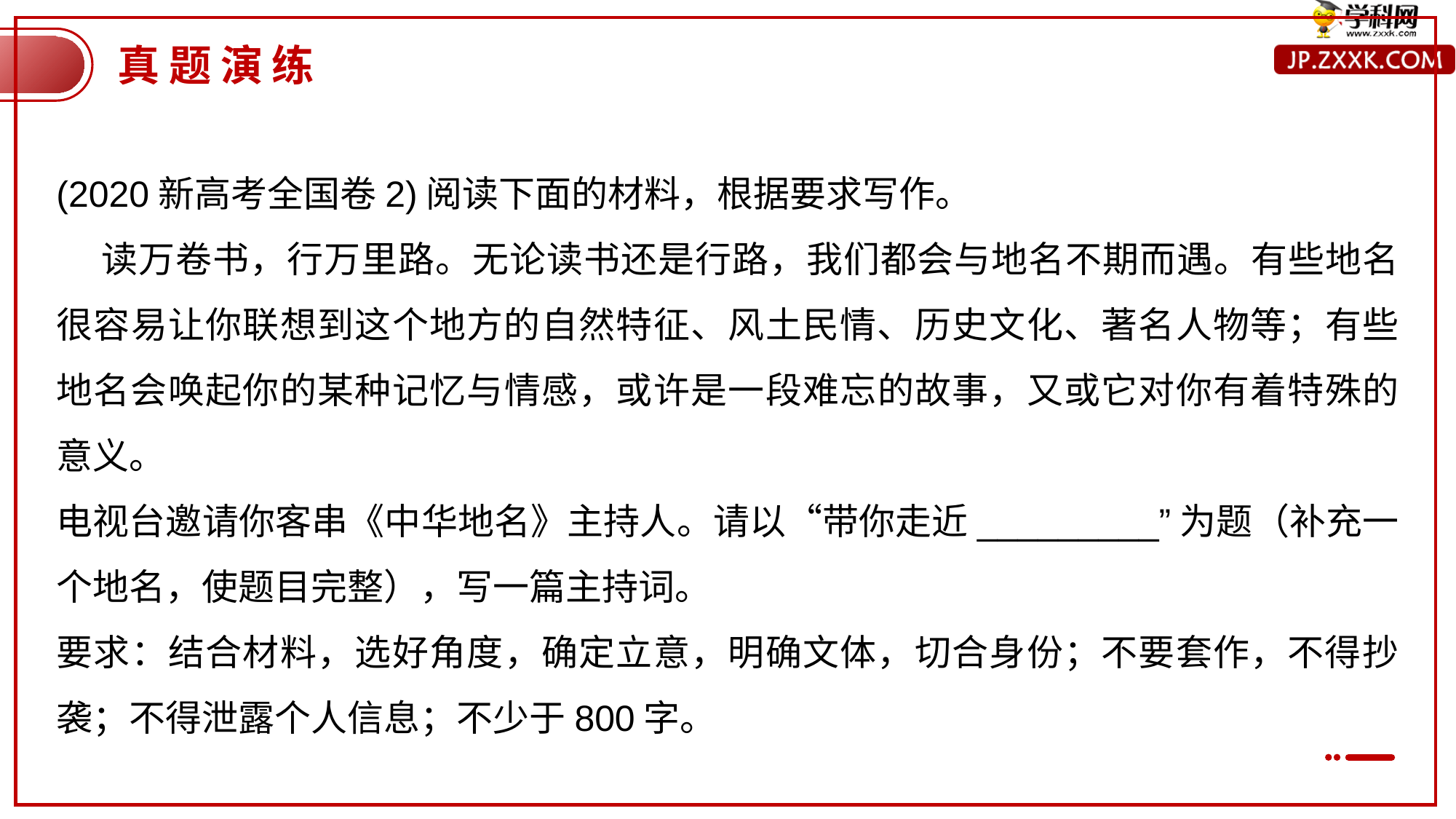

真题演练

(2020新高考全国卷2)阅读下面的材料，根据要求写作。
    读万卷书，行万里路。无论读书还是行路，我们都会与地名不期而遇。有些地名很容易让你联想到这个地方的自然特征、风土民情、历史文化、著名人物等；有些地名会唤起你的某种记忆与情感，或许是一段难忘的故事，又或它对你有着特殊的意义。
电视台邀请你客串《中华地名》主持人。请以“带你走近_________”为题（补充一个地名，使题目完整），写一篇主持词。
要求：结合材料，选好角度，确定立意，明确文体，切合身份；不要套作，不得抄袭；不得泄露个人信息；不少于800字。